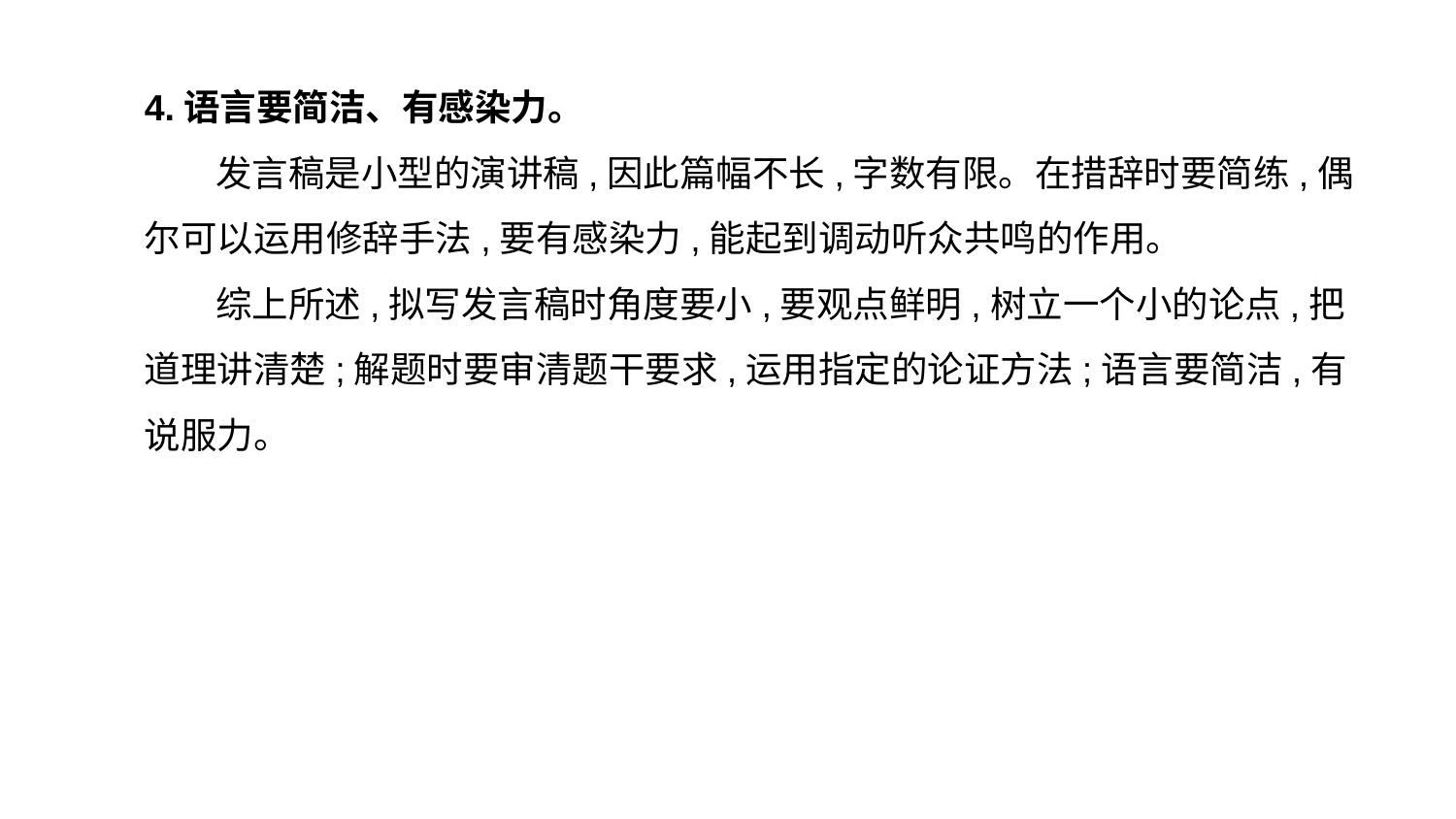

4.语言要简洁、有感染力。
发言稿是小型的演讲稿,因此篇幅不长,字数有限。在措辞时要简练,偶尔可以运用修辞手法,要有感染力,能起到调动听众共鸣的作用。
综上所述,拟写发言稿时角度要小,要观点鲜明,树立一个小的论点,把道理讲清楚;解题时要审清题干要求,运用指定的论证方法;语言要简洁,有说服力。